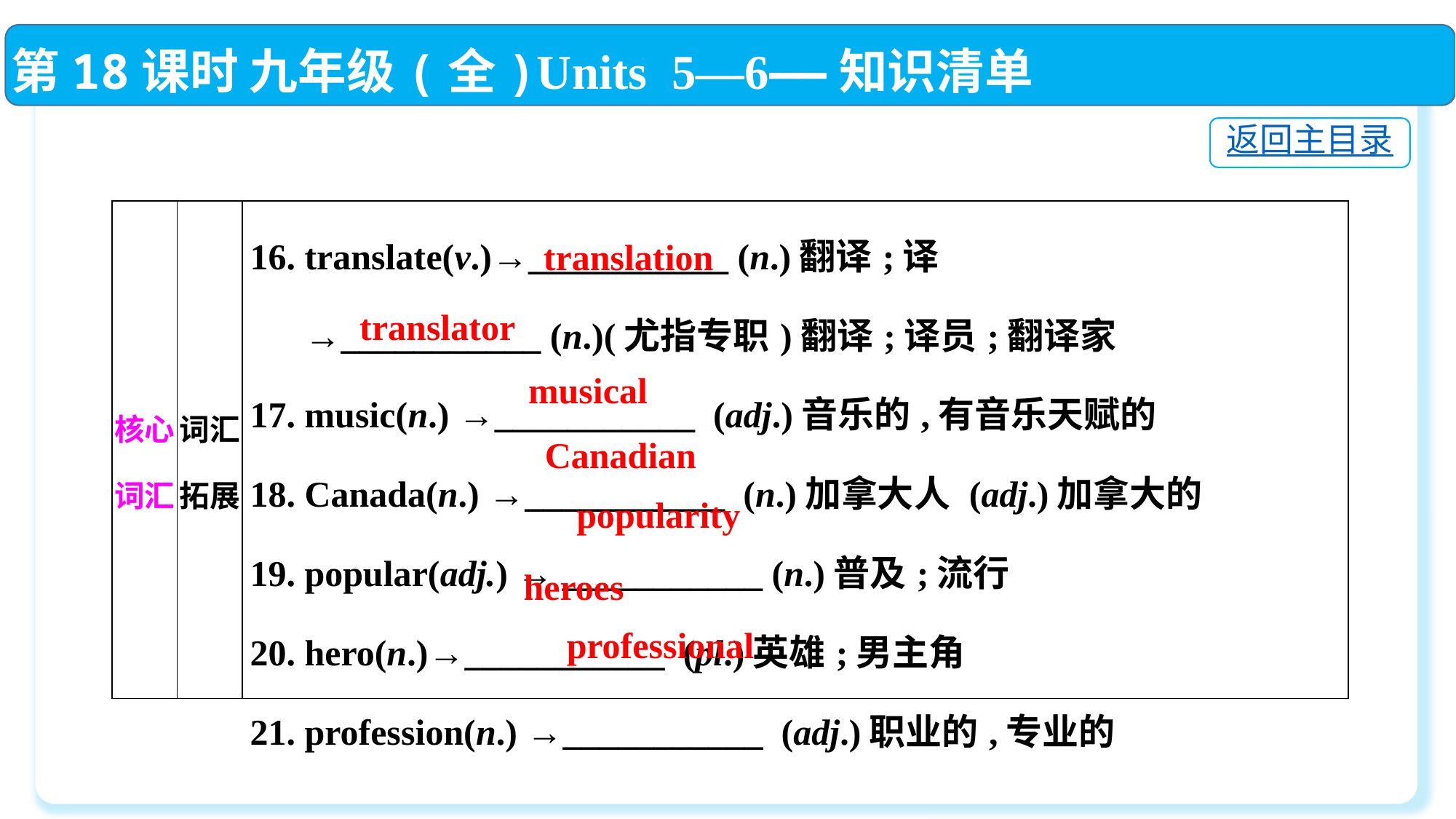

第18课时 九年级(全)Units  5—6——知识清单

返回主目录
| 核心词汇 | 词汇拓展 | 16. translate(v.)→\_\_\_\_\_\_\_\_\_\_\_ (n.)翻译;译 →\_\_\_\_\_\_\_\_\_\_\_ (n.)(尤指专职)翻译;译员;翻译家 17. music(n.) →\_\_\_\_\_\_\_\_\_\_\_ (adj.)音乐的,有音乐天赋的 18. Canada(n.) →\_\_\_\_\_\_\_\_\_\_\_ (n.)加拿大人 (adj.)加拿大的 19. popular(adj.) → \_\_\_\_\_\_\_\_\_\_\_ (n.)普及;流行 20. hero(n.)→\_\_\_\_\_\_\_\_\_\_\_ (pl.)英雄;男主角 21. profession(n.) →\_\_\_\_\_\_\_\_\_\_\_ (adj.)职业的,专业的 |
| --- | --- | --- |
translation
translator
musical
Canadian
popularity
heroes
professional